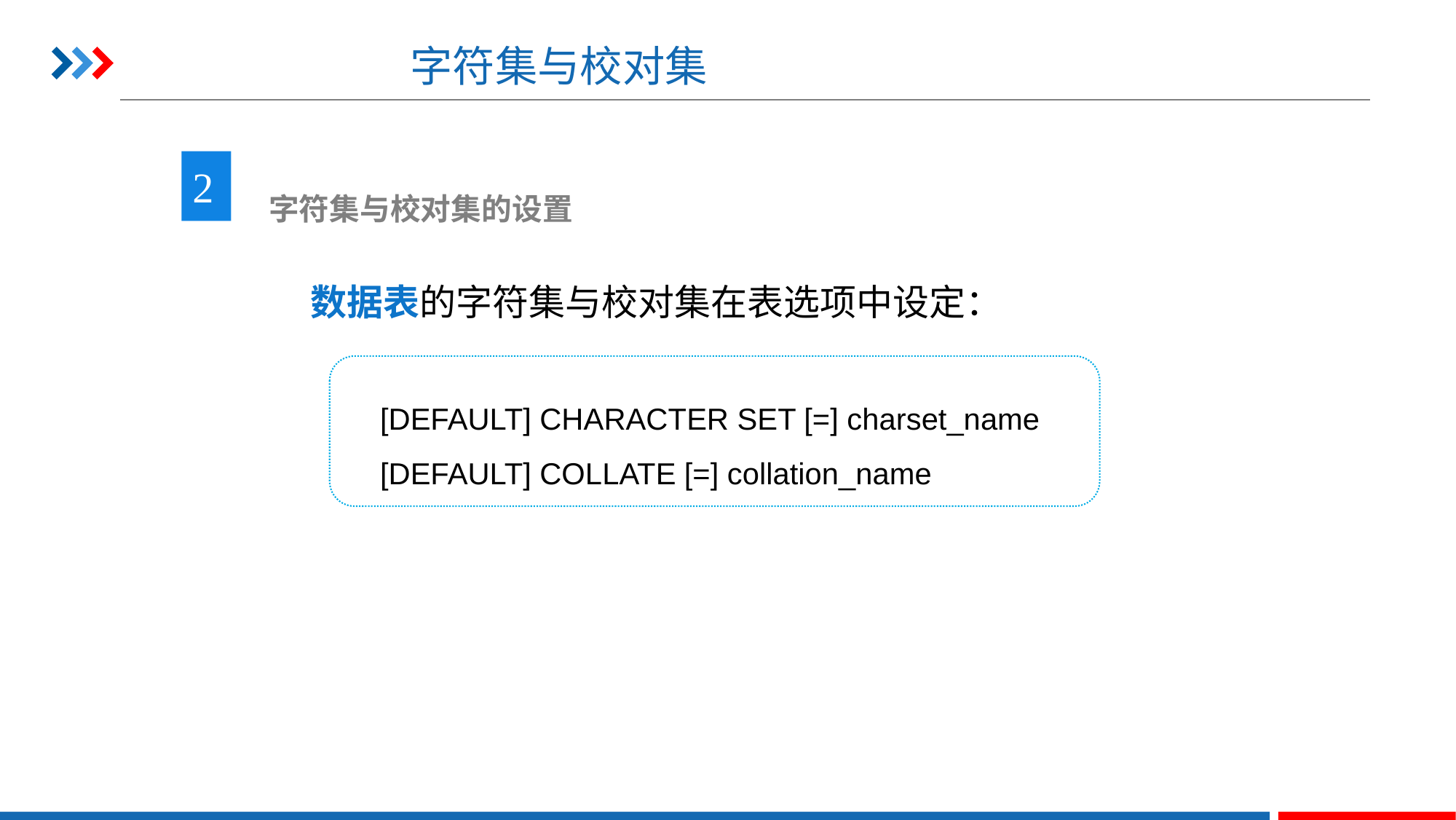

# 字符集与校对集

2
  字符集与校对集的设置
数据表的字符集与校对集在表选项中设定：

[DEFAULT] CHARACTER SET [=] charset_name
[DEFAULT] COLLATE [=] collation_name